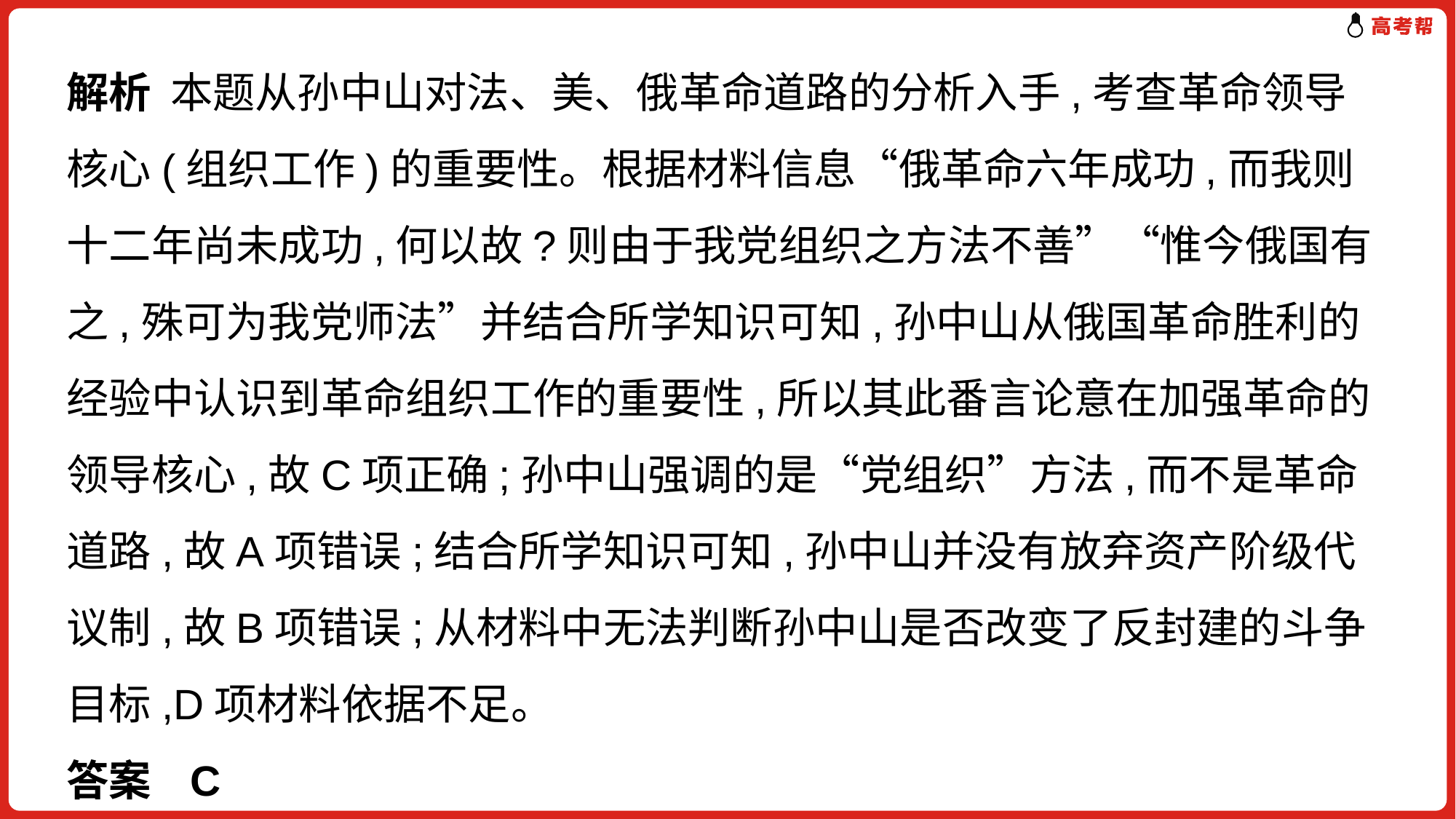

解析  本题从孙中山对法、美、俄革命道路的分析入手,考查革命领导核心(组织工作)的重要性。根据材料信息“俄革命六年成功,而我则十二年尚未成功,何以故?则由于我党组织之方法不善”“惟今俄国有之,殊可为我党师法”并结合所学知识可知,孙中山从俄国革命胜利的经验中认识到革命组织工作的重要性,所以其此番言论意在加强革命的领导核心,故C项正确;孙中山强调的是“党组织”方法,而不是革命道路,故A项错误;结合所学知识可知,孙中山并没有放弃资产阶级代议制,故B项错误;从材料中无法判断孙中山是否改变了反封建的斗争目标,D项材料依据不足。
答案   C